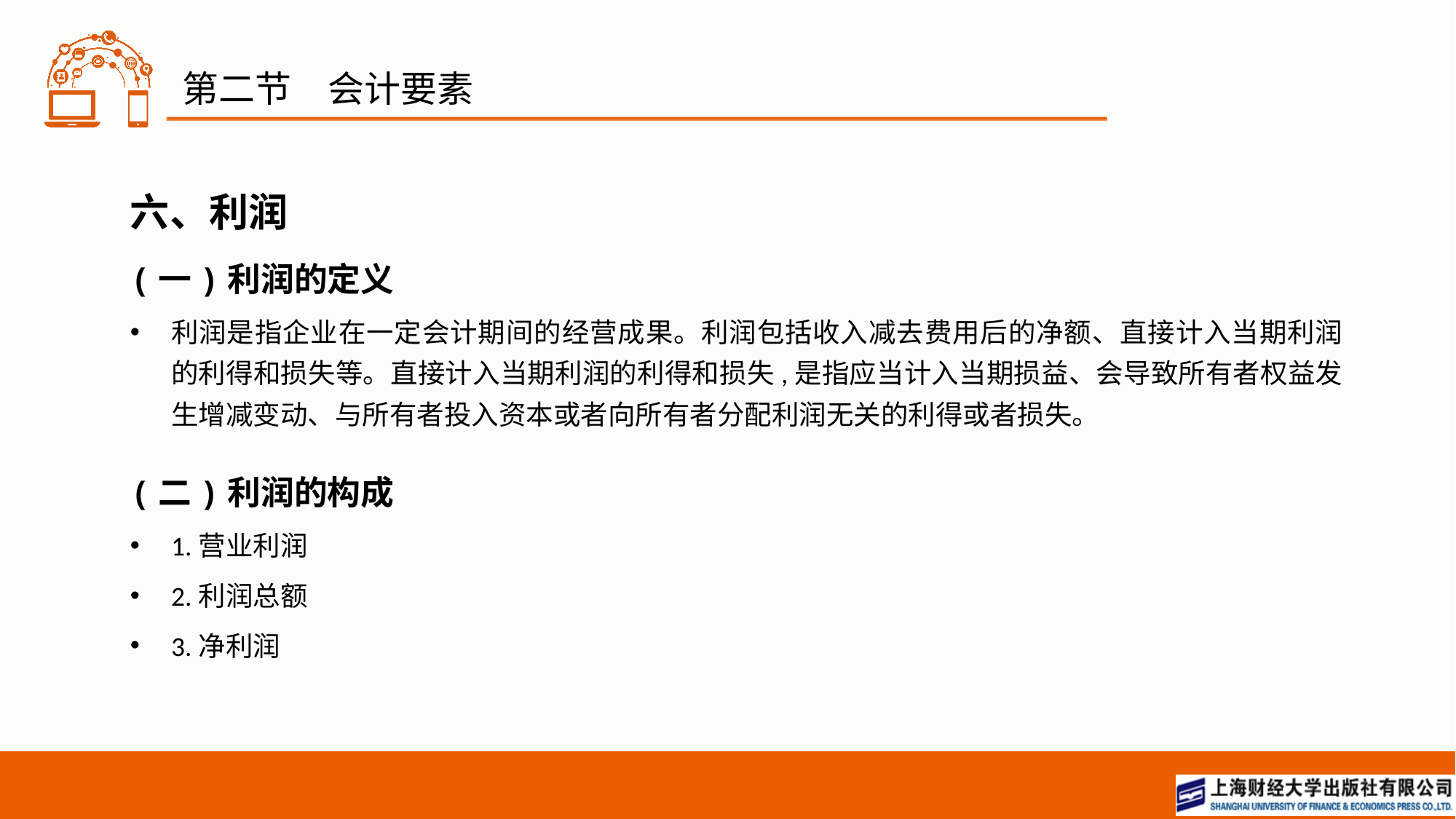

# 第二节　会计要素
六、利润
(一)利润的定义
利润是指企业在一定会计期间的经营成果。利润包括收入减去费用后的净额、直接计入当期利润的利得和损失等。直接计入当期利润的利得和损失,是指应当计入当期损益、会导致所有者权益发生增减变动、与所有者投入资本或者向所有者分配利润无关的利得或者损失。
(二)利润的构成
1.营业利润
2.利润总额
3.净利润